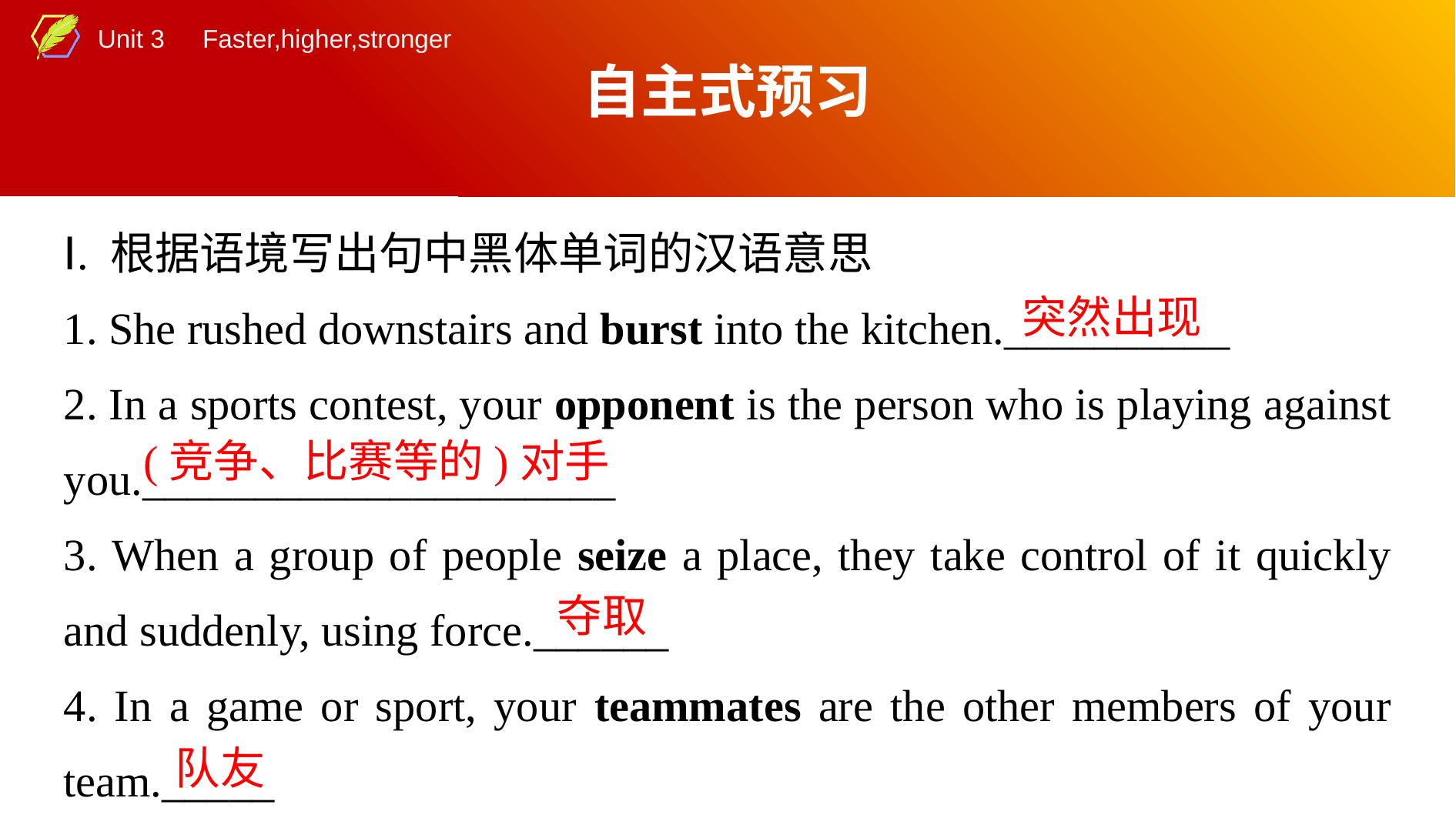

自主式预习
Ⅰ. 根据语境写出句中黑体单词的汉语意思
1. She rushed downstairs and burst into the kitchen.__________
2. In a sports contest, your opponent is the person who is playing against you._____________________
3. When a group of people seize a place, they take control of it quickly and suddenly, using force.______
4. In a game or sport, your teammates are the other members of your team._____
突然出现
(竞争、比赛等的)对手
夺取
队友